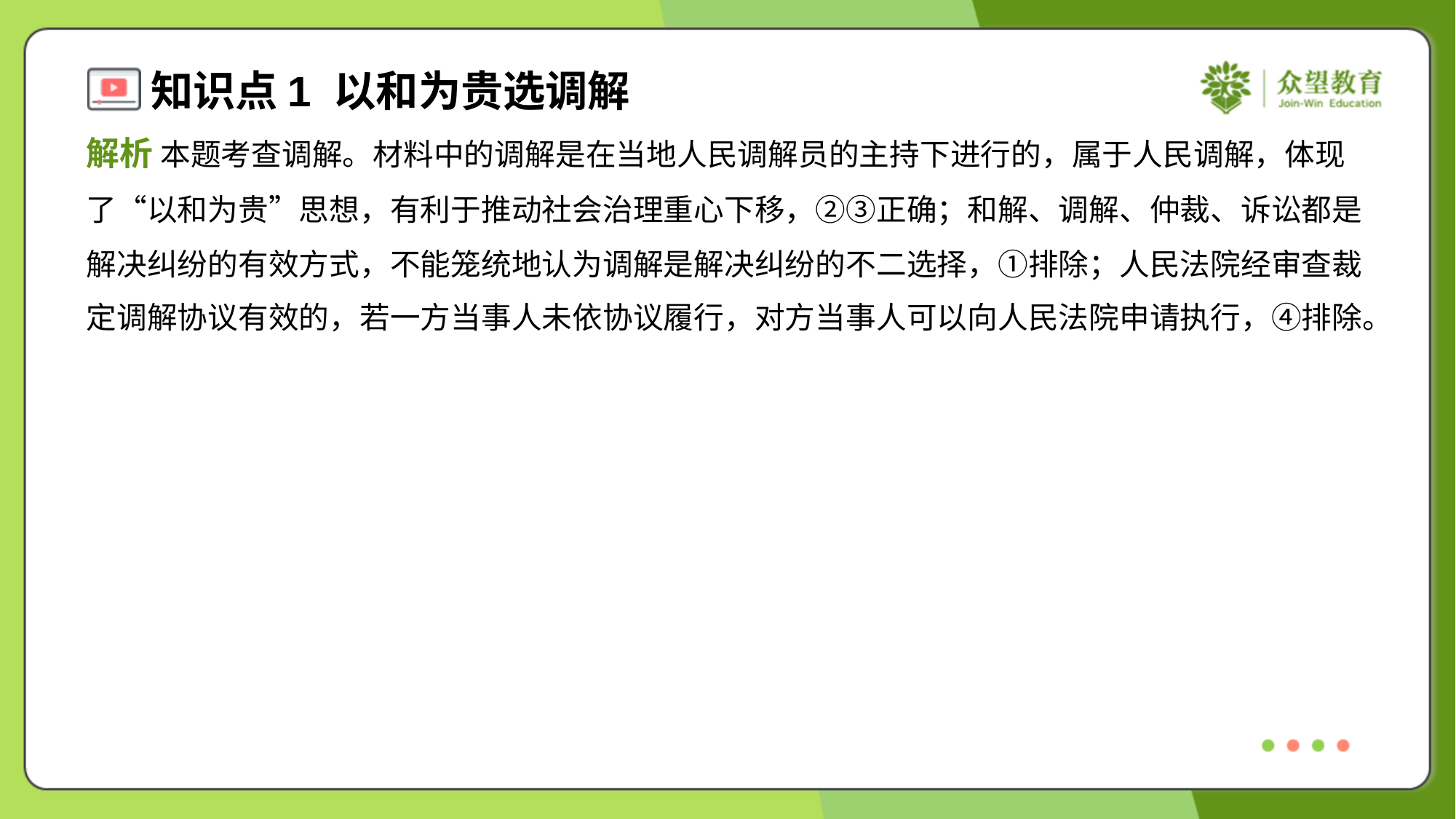

解析 本题考查调解。材料中的调解是在当地人民调解员的主持下进行的，属于人民调解，体现
了“以和为贵”思想，有利于推动社会治理重心下移，②③正确；和解、调解、仲裁、诉讼都是
解决纠纷的有效方式，不能笼统地认为调解是解决纠纷的不二选择，①排除；人民法院经审查裁
定调解协议有效的，若一方当事人未依协议履行，对方当事人可以向人民法院申请执行，④排除。